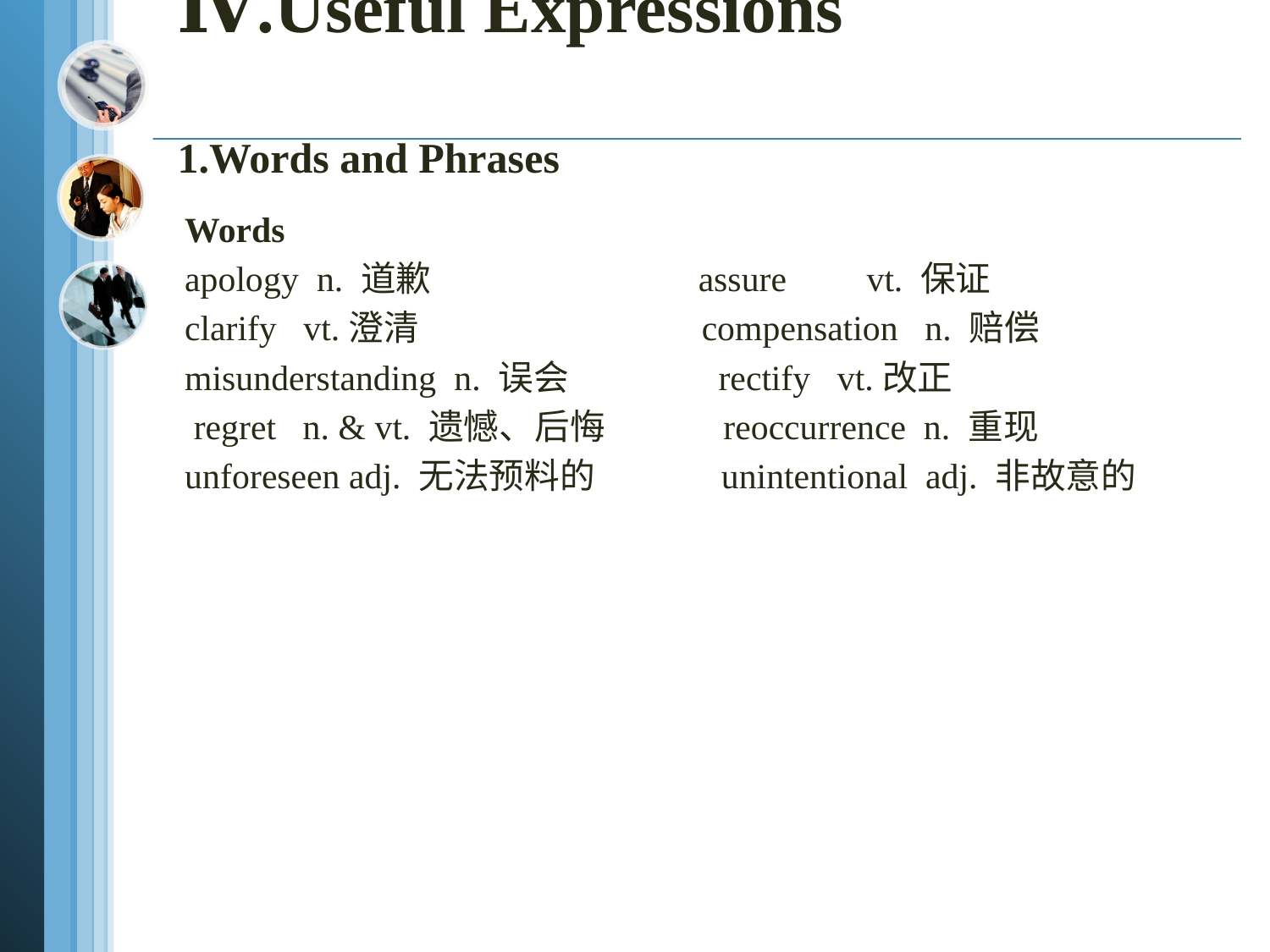

# Ⅳ.Useful Expressions 1.Words and Phrases
Words
apology  n. 道歉                                 assure         vt. 保证
clarify   vt.澄清                                   compensation   n. 赔偿
misunderstanding  n. 误会                  rectify   vt.改正
 regret   n. & vt. 遗憾、后悔              reoccurrence  n. 重现
unforeseen adj. 无法预料的               unintentional  adj. 非故意的